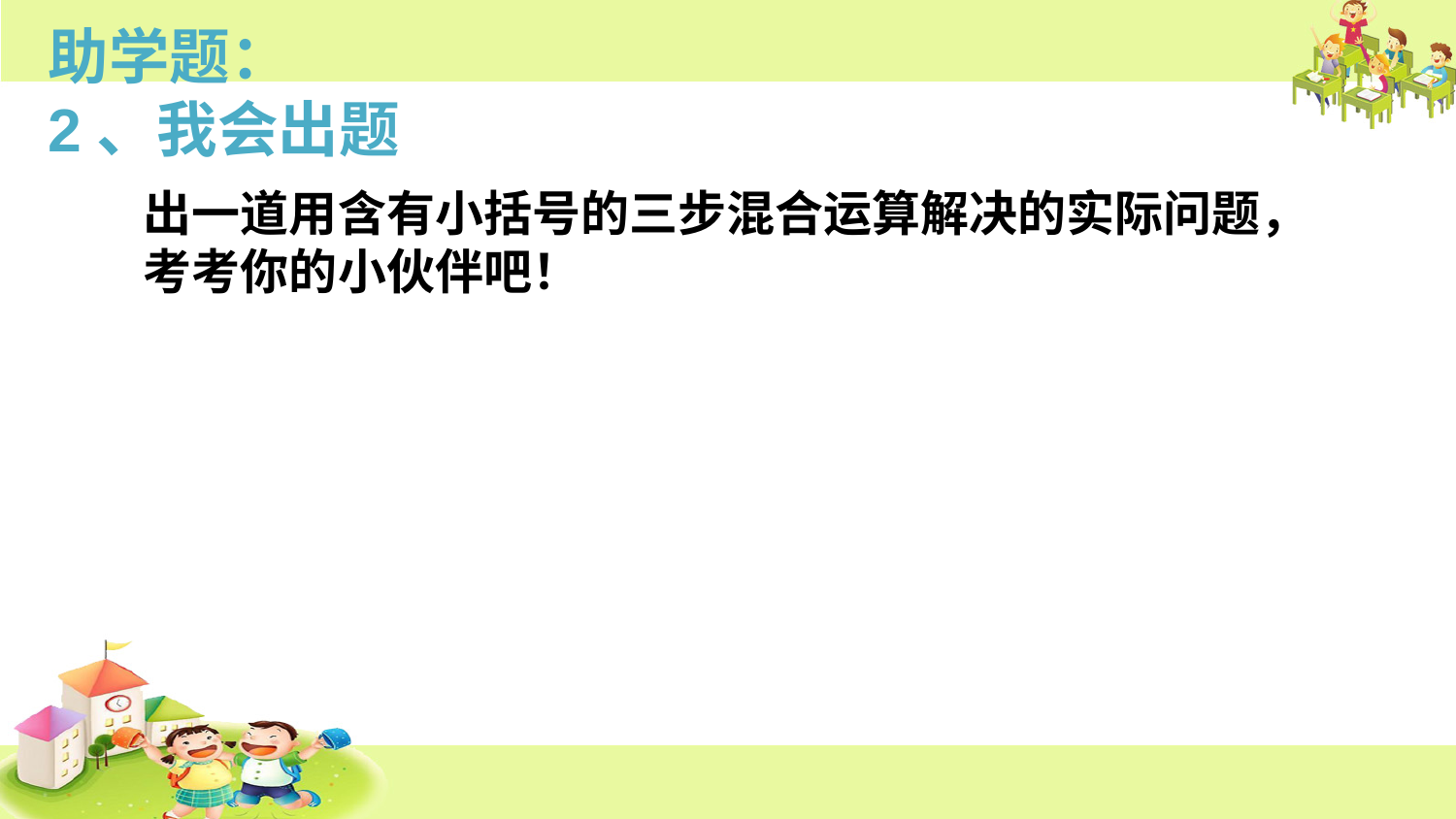

助学题：
2、我会出题
出一道用含有小括号的三步混合运算解决的实际问题，考考你的小伙伴吧！